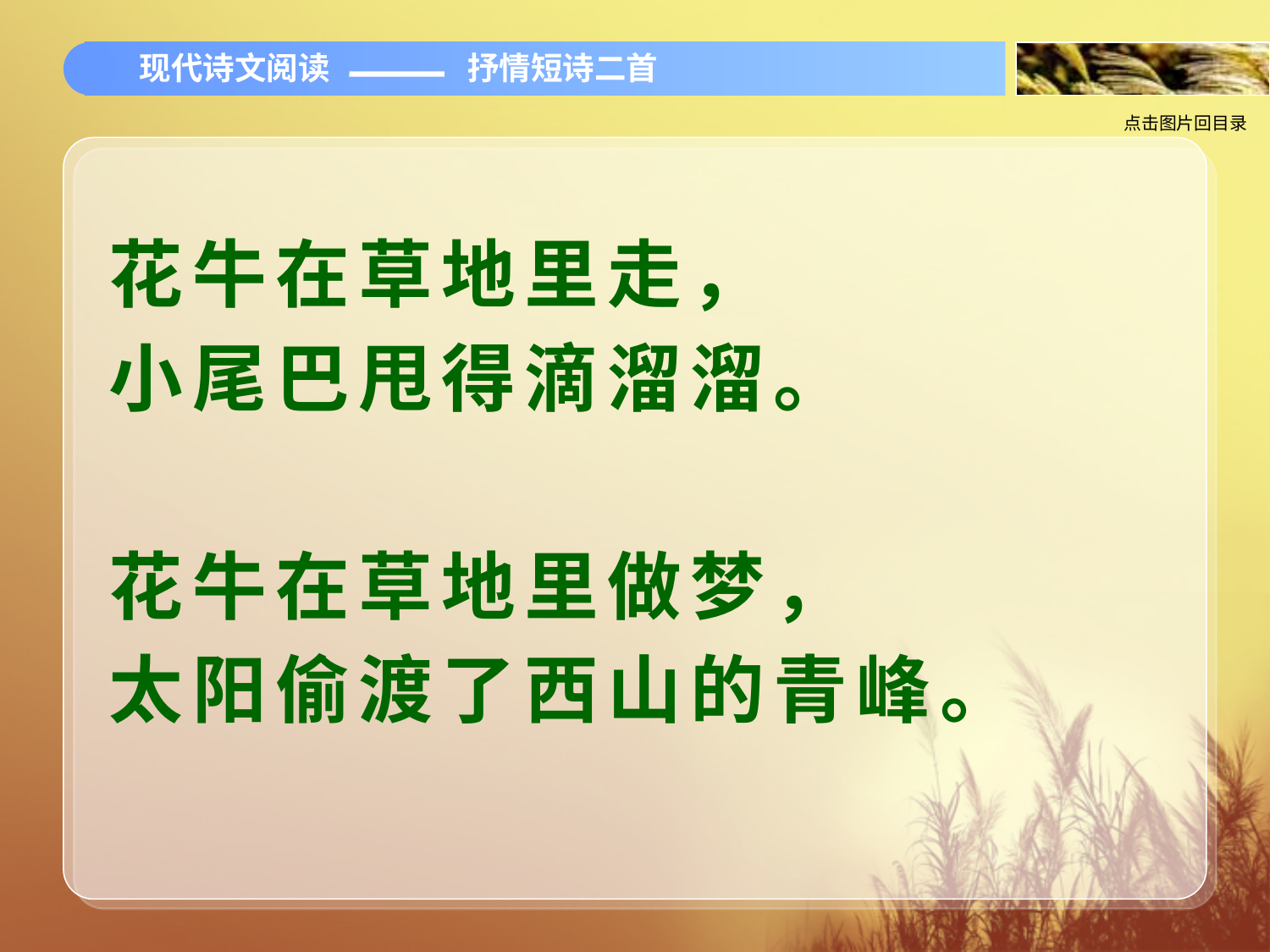

花牛在草地里走，
小尾巴甩得滴溜溜。

花牛在草地里做梦，
太阳偷渡了西山的青峰。